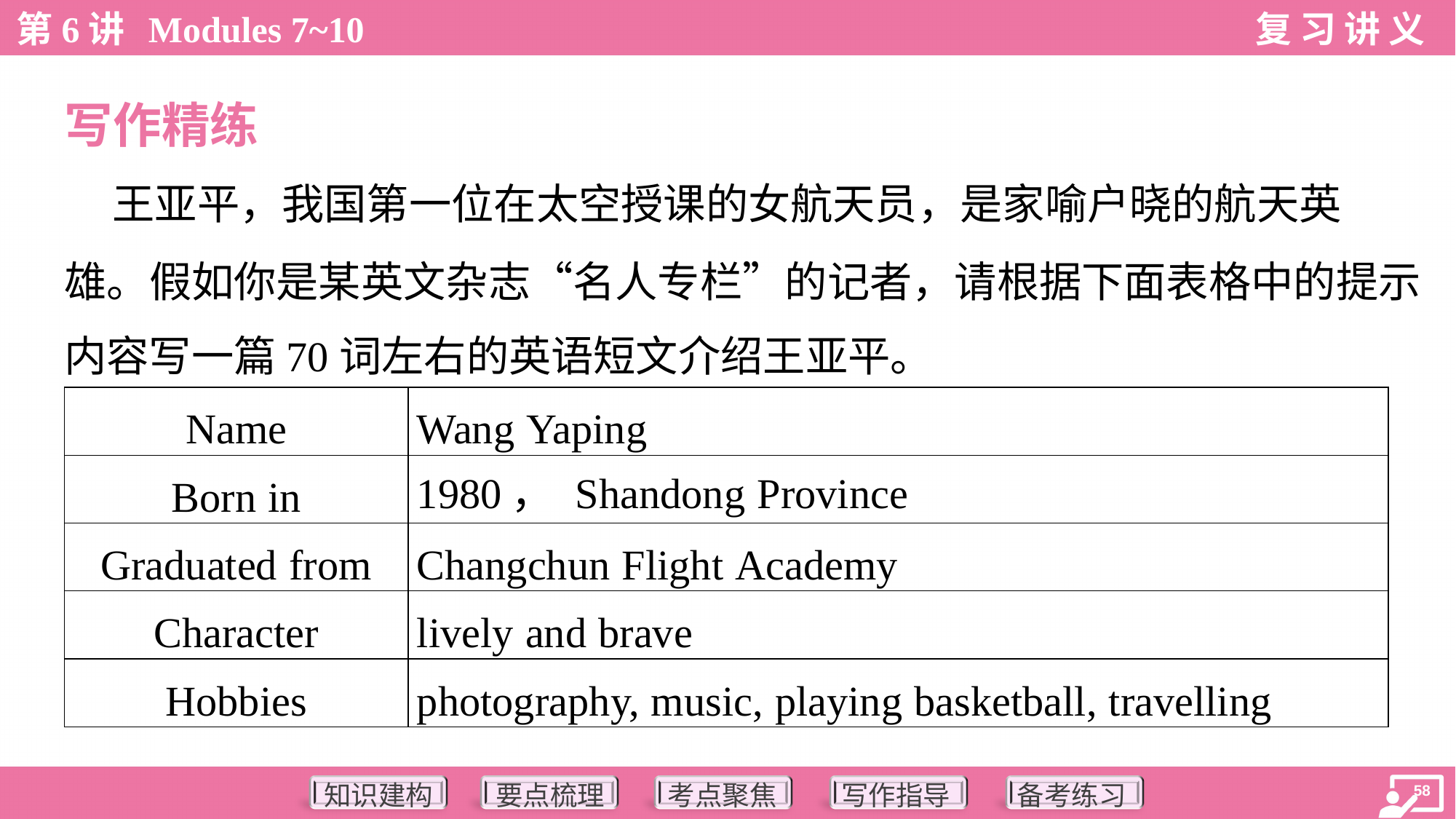

写作精练
    王亚平，我国第一位在太空授课的女航天员，是家喻户晓的航天英
雄。假如你是某英文杂志“名人专栏”的记者，请根据下面表格中的提示
内容写一篇70词左右的英语短文介绍王亚平。
| Name | Wang Yaping |
| --- | --- |
| Born in | 1980， Shandong Province |
| Graduated from | Changchun Flight Academy |
| Character | lively and brave |
| Hobbies | photography, music, playing basketball, travelling |